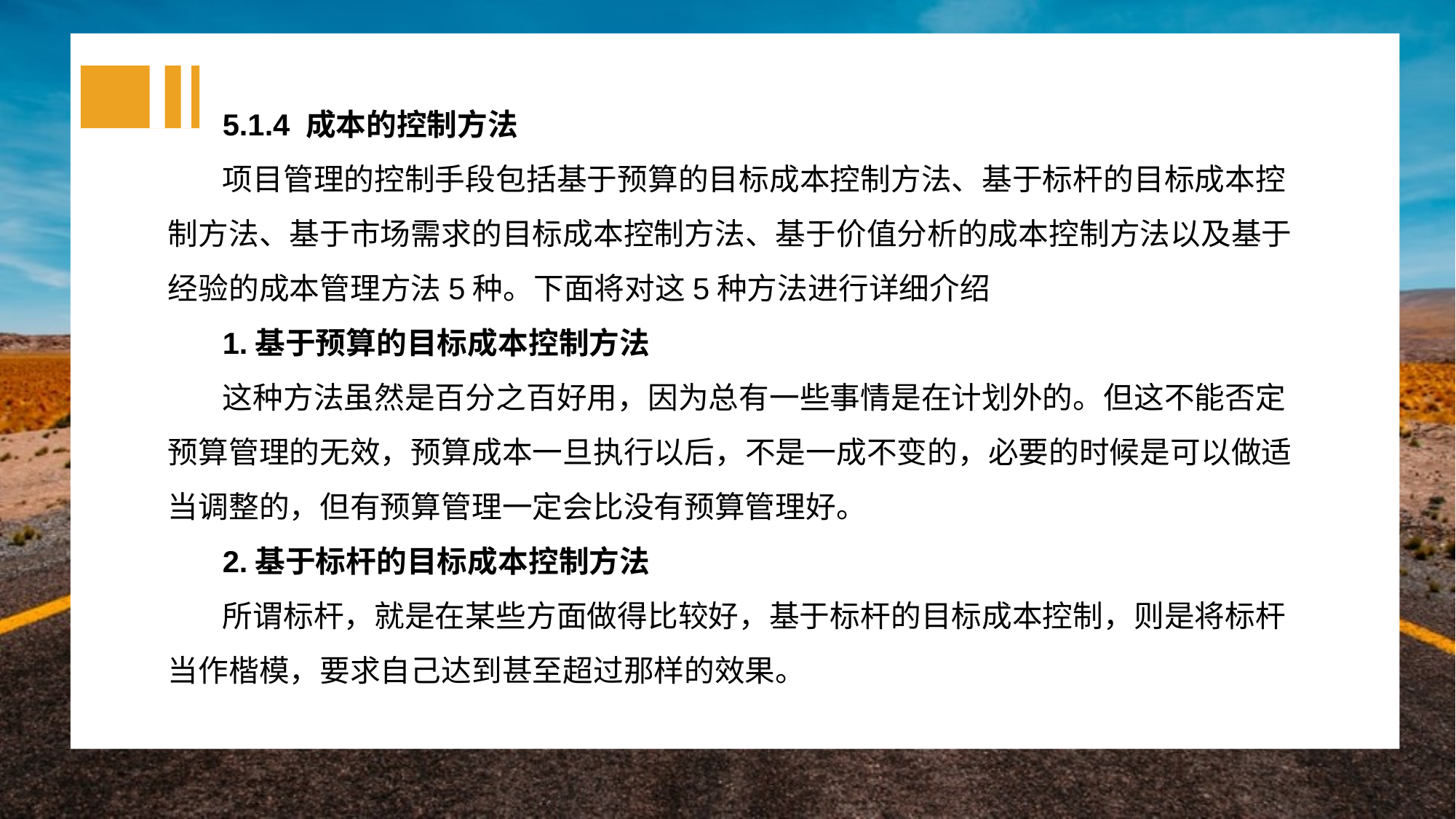

5.1.4 成本的控制方法
项目管理的控制手段包括基于预算的目标成本控制方法、基于标杆的目标成本控制方法、基于市场需求的目标成本控制方法、基于价值分析的成本控制方法以及基于经验的成本管理方法5种。下面将对这5种方法进行详细介绍
1.基于预算的目标成本控制方法
这种方法虽然是百分之百好用，因为总有一些事情是在计划外的。但这不能否定预算管理的无效，预算成本一旦执行以后，不是一成不变的，必要的时候是可以做适当调整的，但有预算管理一定会比没有预算管理好。
2.基于标杆的目标成本控制方法
所谓标杆，就是在某些方面做得比较好，基于标杆的目标成本控制，则是将标杆当作楷模，要求自己达到甚至超过那样的效果。